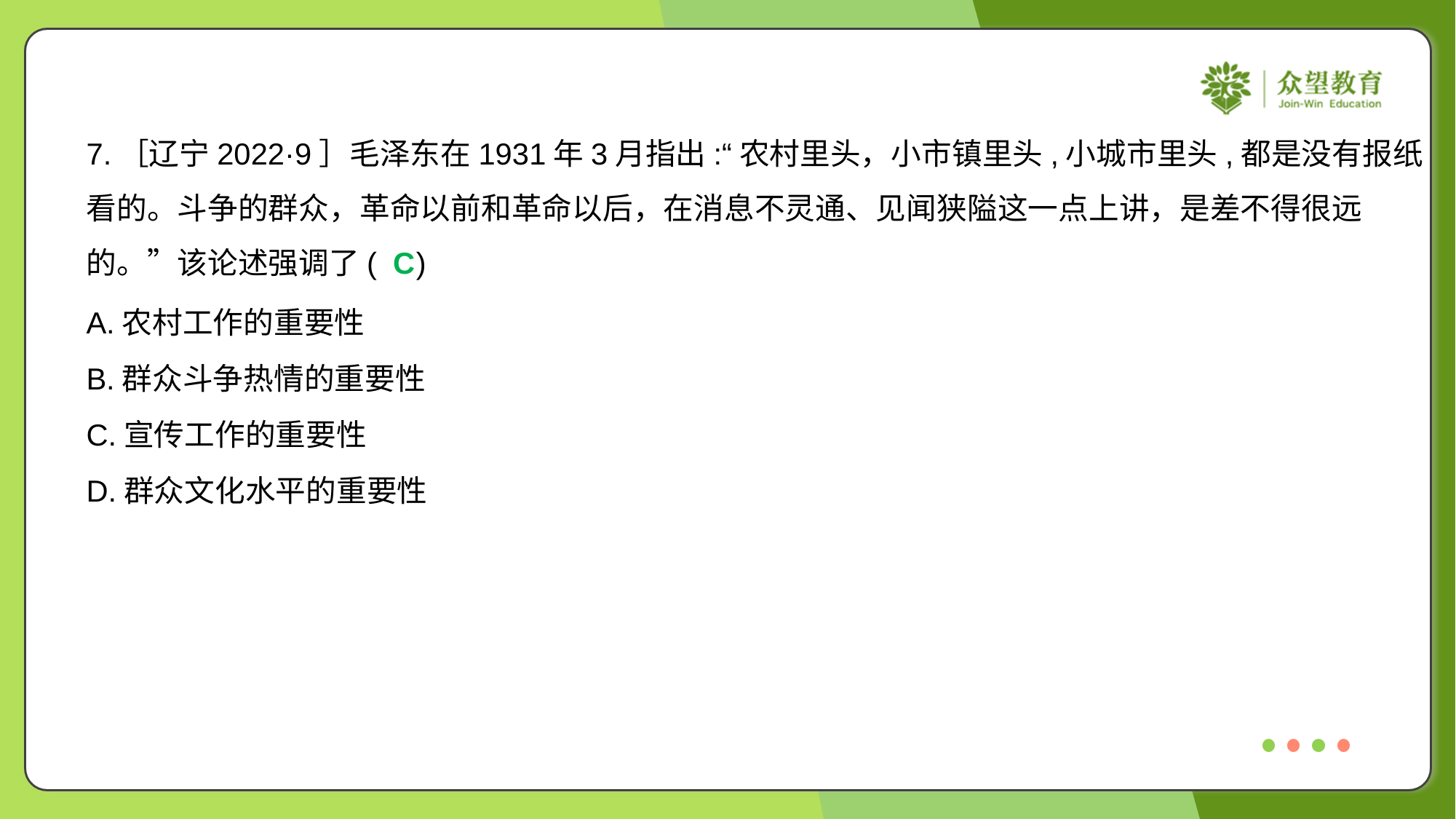

7.［辽宁2022·9］毛泽东在1931年3月指出:“农村里头，小市镇里头,小城市里头,都是没有报纸
看的。斗争的群众，革命以前和革命以后，在消息不灵通、见闻狭隘这一点上讲，是差不得很远
的。”该论述强调了(     )
C
A.农村工作的重要性
B.群众斗争热情的重要性
C.宣传工作的重要性
D.群众文化水平的重要性